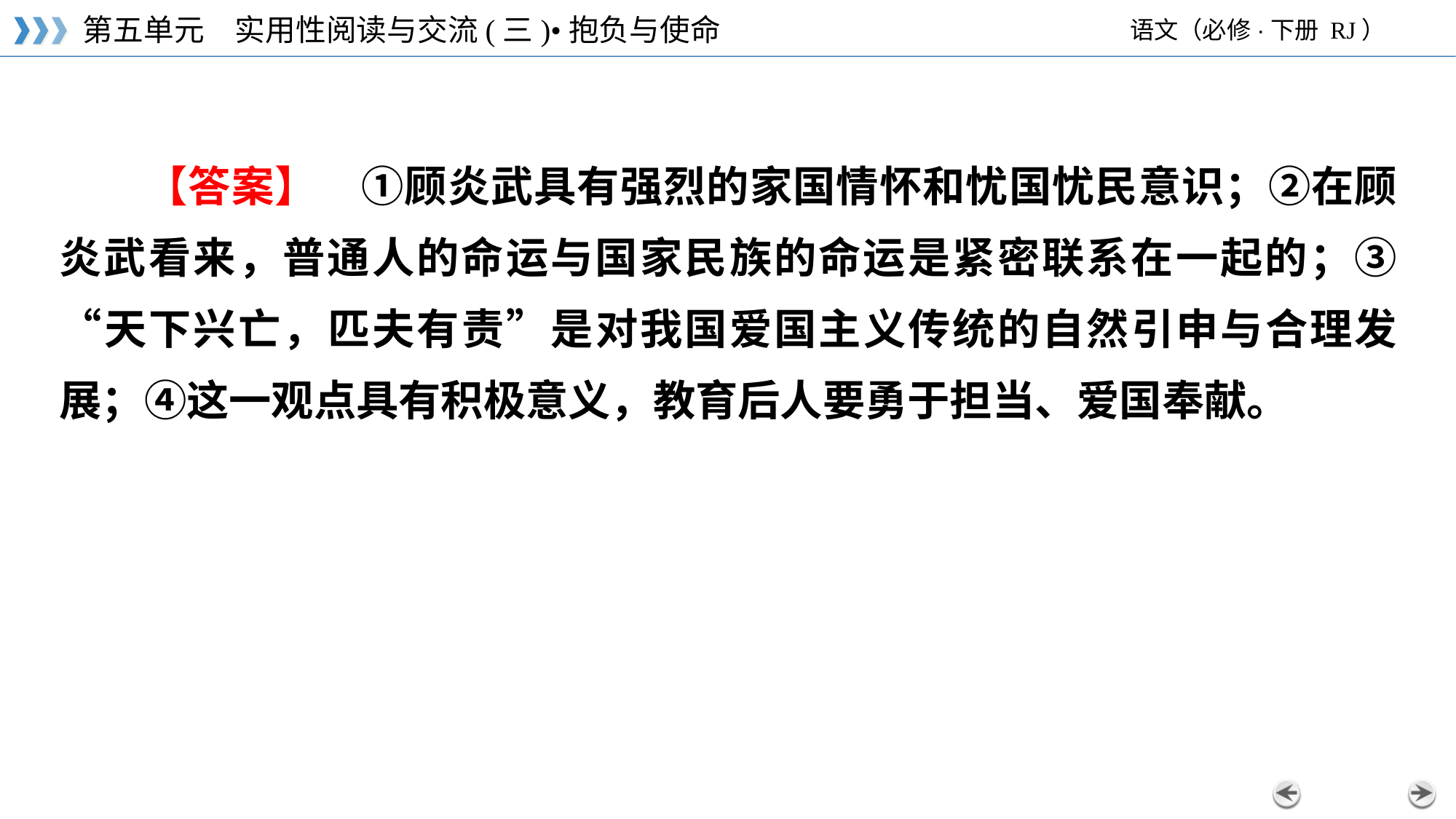

【答案】　①顾炎武具有强烈的家国情怀和忧国忧民意识；②在顾炎武看来，普通人的命运与国家民族的命运是紧密联系在一起的；③“天下兴亡，匹夫有责”是对我国爱国主义传统的自然引申与合理发展；④这一观点具有积极意义，教育后人要勇于担当、爱国奉献。